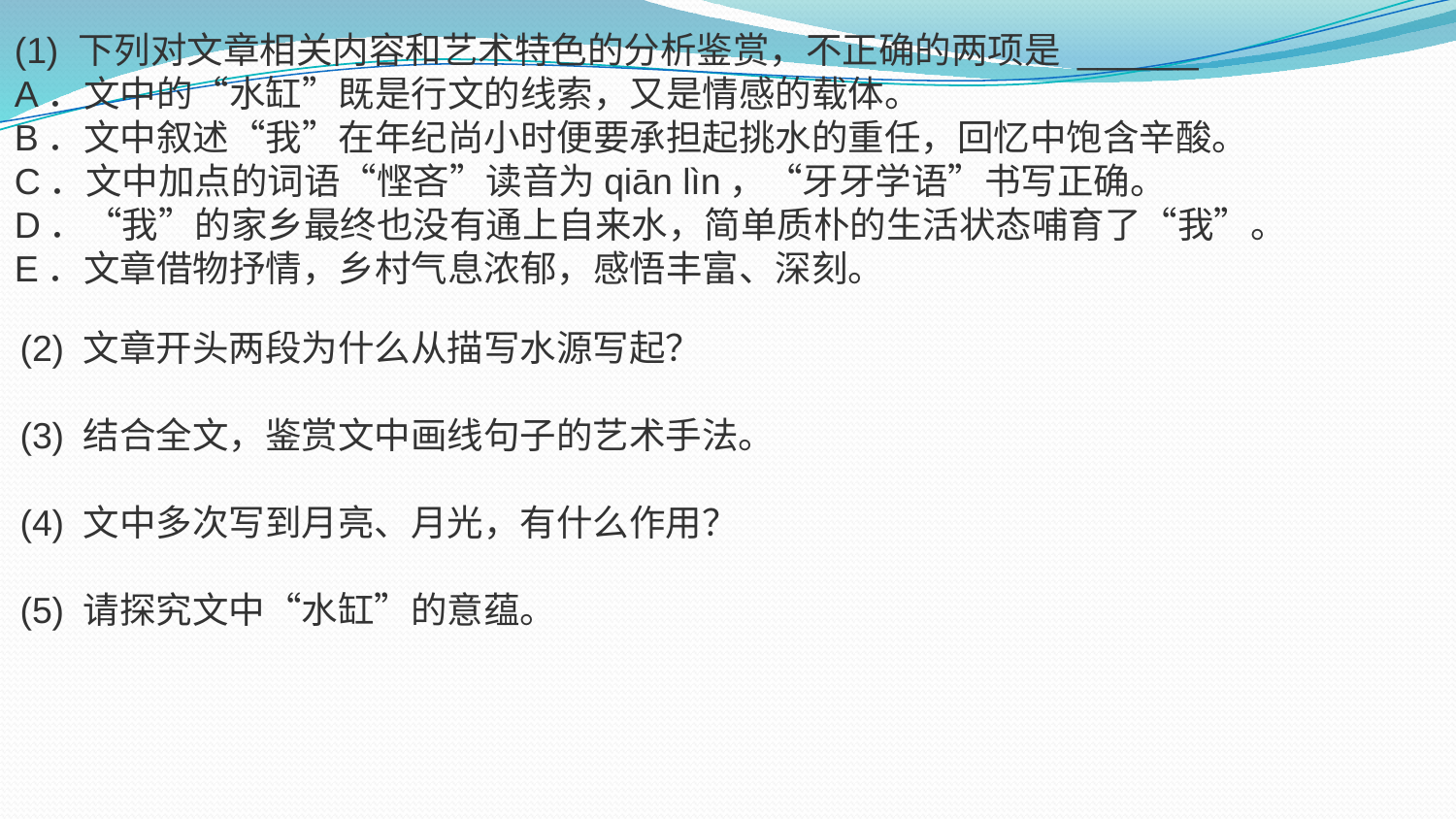

(1) 下列对文章相关内容和艺术特色的分析鉴赏，不正确的两项是 ______
A．文中的“水缸”既是行文的线索，又是情感的载体。
B．文中叙述“我”在年纪尚小时便要承担起挑水的重任，回忆中饱含辛酸。
C．文中加点的词语“悭吝”读音为qiān lìn，“牙牙学语”书写正确。
D．“我”的家乡最终也没有通上自来水，简单质朴的生活状态哺育了“我”。
E．文章借物抒情，乡村气息浓郁，感悟丰富、深刻。
(2) 文章开头两段为什么从描写水源写起？
(3) 结合全文，鉴赏文中画线句子的艺术手法。
(4) 文中多次写到月亮、月光，有什么作用？
(5) 请探究文中“水缸”的意蕴。